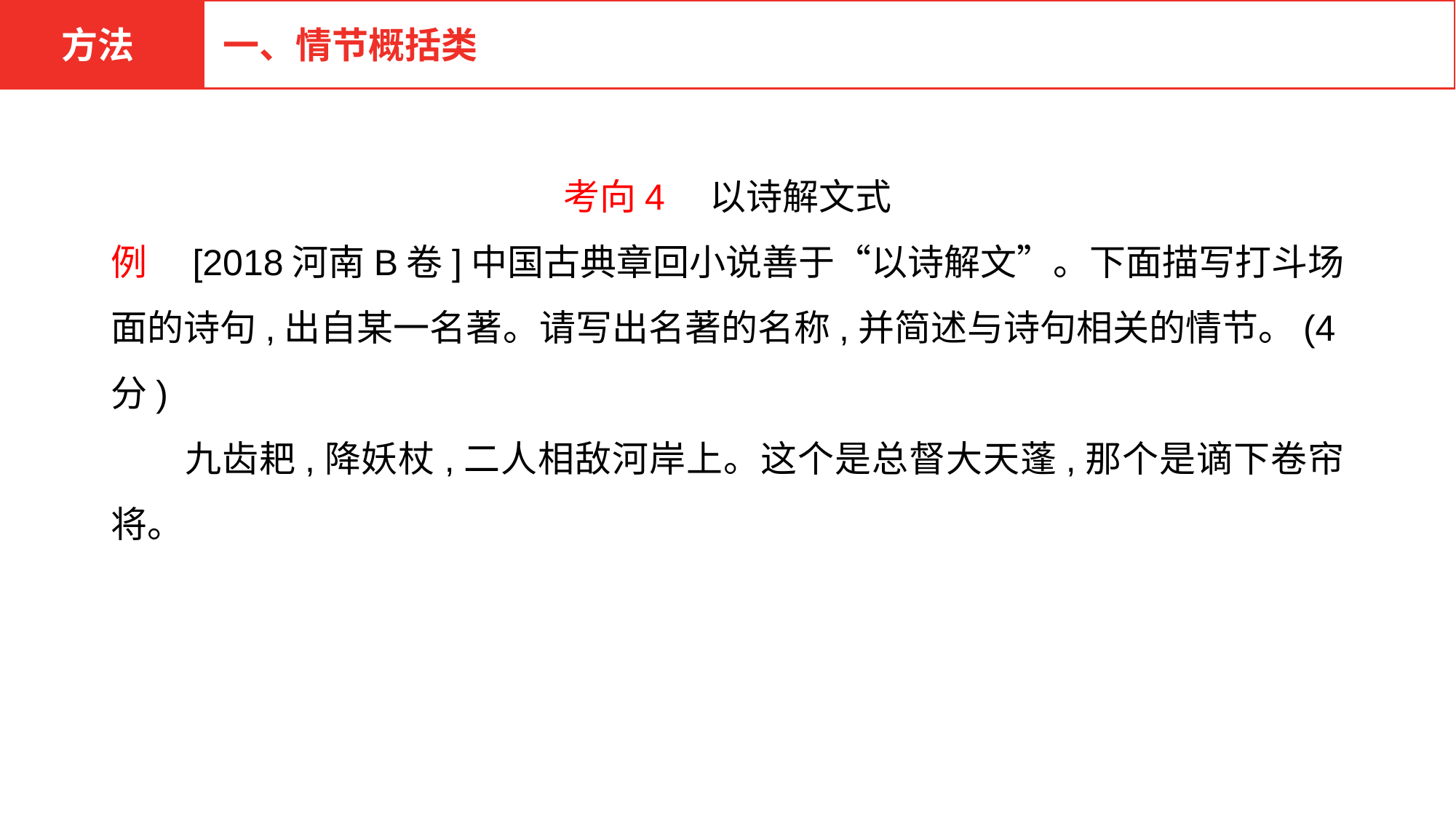

方法
一、情节概括类
考向4　以诗解文式
例　[2018河南B卷]中国古典章回小说善于“以诗解文”。下面描写打斗场面的诗句,出自某一名著。请写出名著的名称,并简述与诗句相关的情节。(4分)
　　九齿耙,降妖杖,二人相敌河岸上。这个是总督大天蓬,那个是谪下卷帘将。